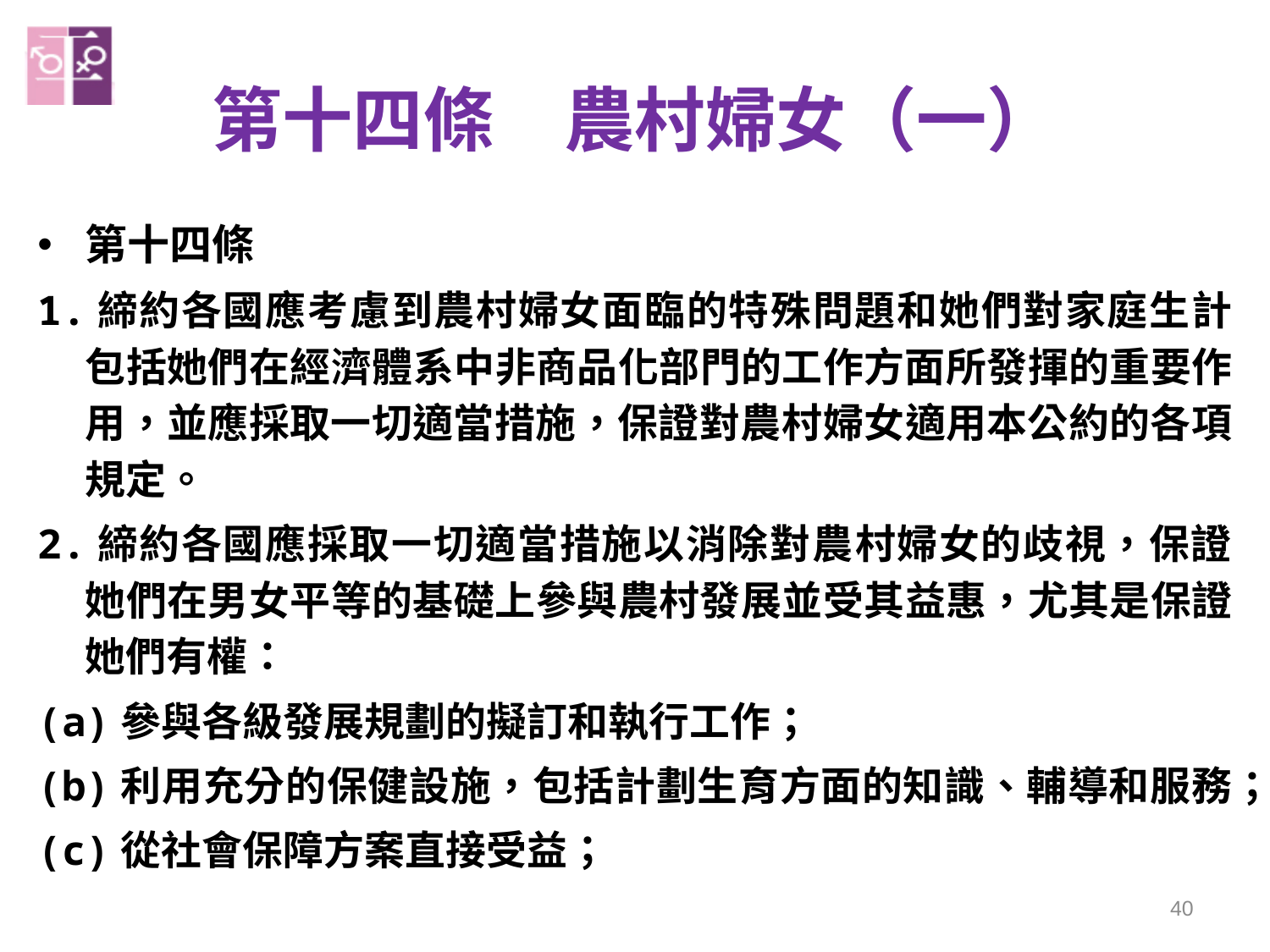

# 第十四條　農村婦女（一）
第十四條
1.締約各國應考慮到農村婦女面臨的特殊問題和她們對家庭生計包括她們在經濟體系中非商品化部門的工作方面所發揮的重要作用，並應採取一切適當措施，保證對農村婦女適用本公約的各項規定。
2.締約各國應採取一切適當措施以消除對農村婦女的歧視，保證她們在男女平等的基礎上參與農村發展並受其益惠，尤其是保證她們有權：
(a)參與各級發展規劃的擬訂和執行工作；
(b)利用充分的保健設施，包括計劃生育方面的知識、輔導和服務；
(c)從社會保障方案直接受益；

40